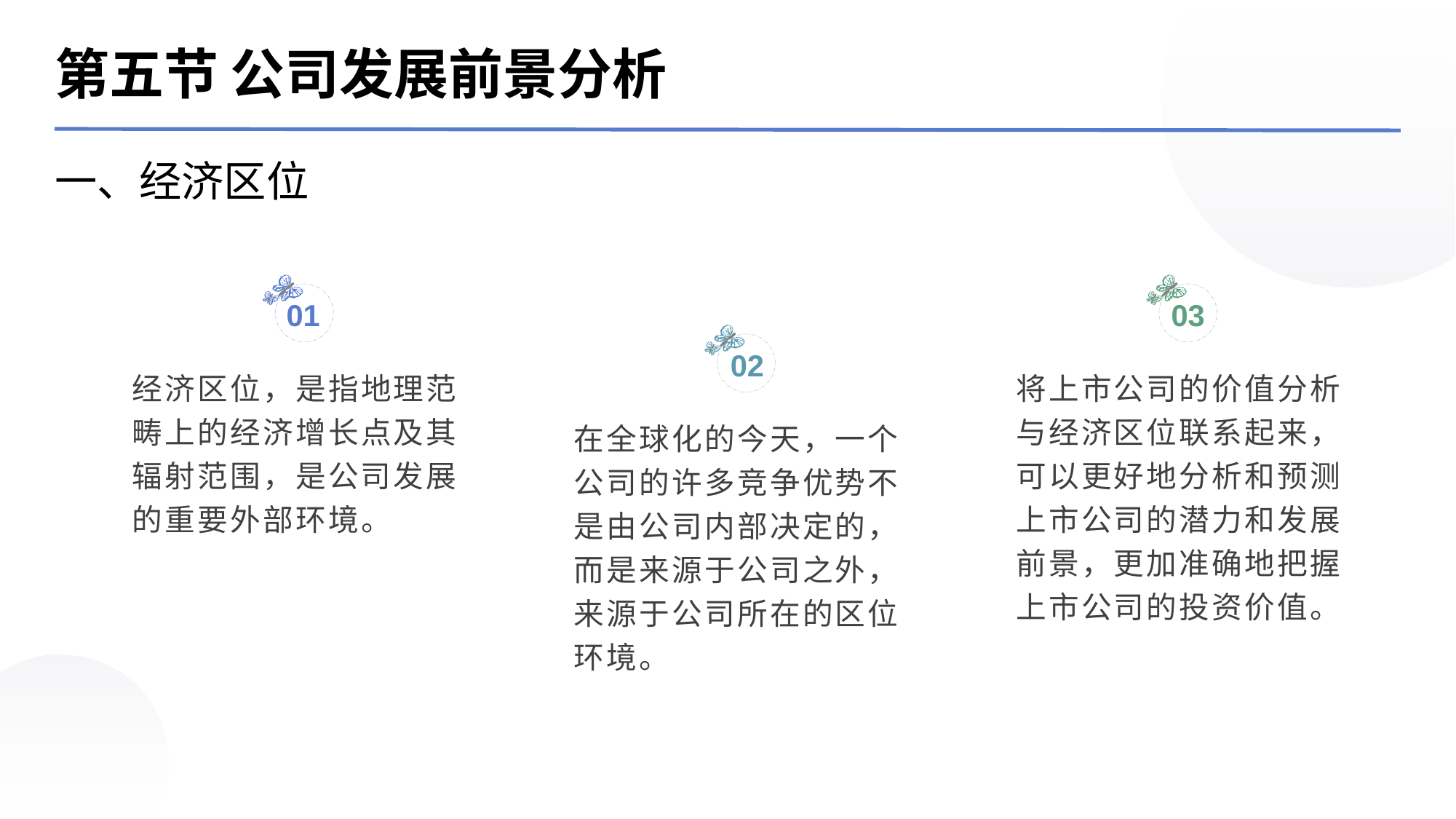

第五节 公司发展前景分析
一、经济区位

03

01

02

经济区位，是指地理范畴上的经济增长点及其辐射范围，是公司发展的重要外部环境。
将上市公司的价值分析与经济区位联系起来，可以更好地分析和预测上市公司的潜力和发展前景，更加准确地把握上市公司的投资价值。
在全球化的今天，一个公司的许多竞争优势不是由公司内部决定的，而是来源于公司之外，来源于公司所在的区位环境。

80